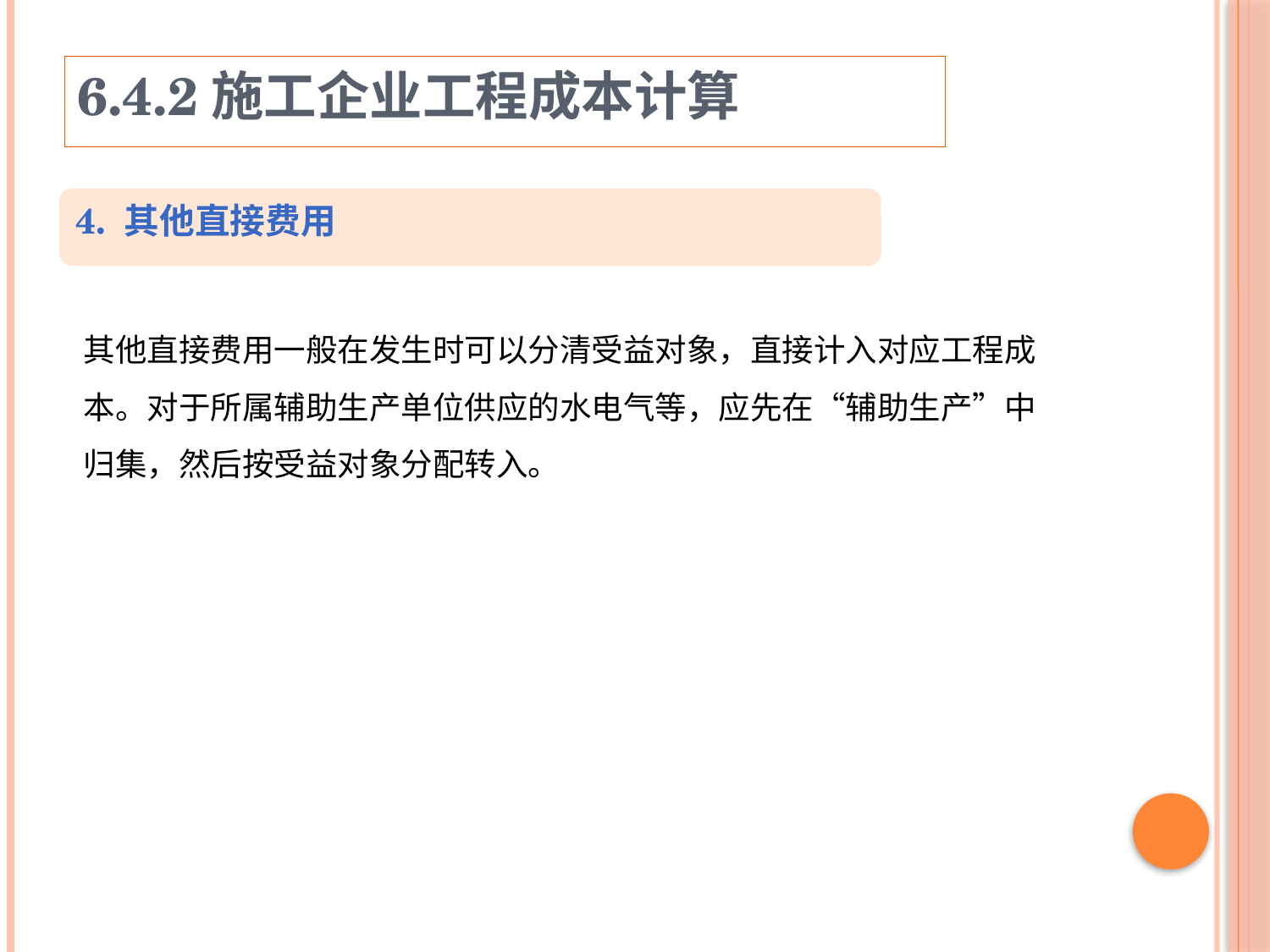

6.4.2施工企业工程成本计算
4. 其他直接费用
其他直接费用一般在发生时可以分清受益对象，直接计入对应工程成本。对于所属辅助生产单位供应的水电气等，应先在“辅助生产”中归集，然后按受益对象分配转入。